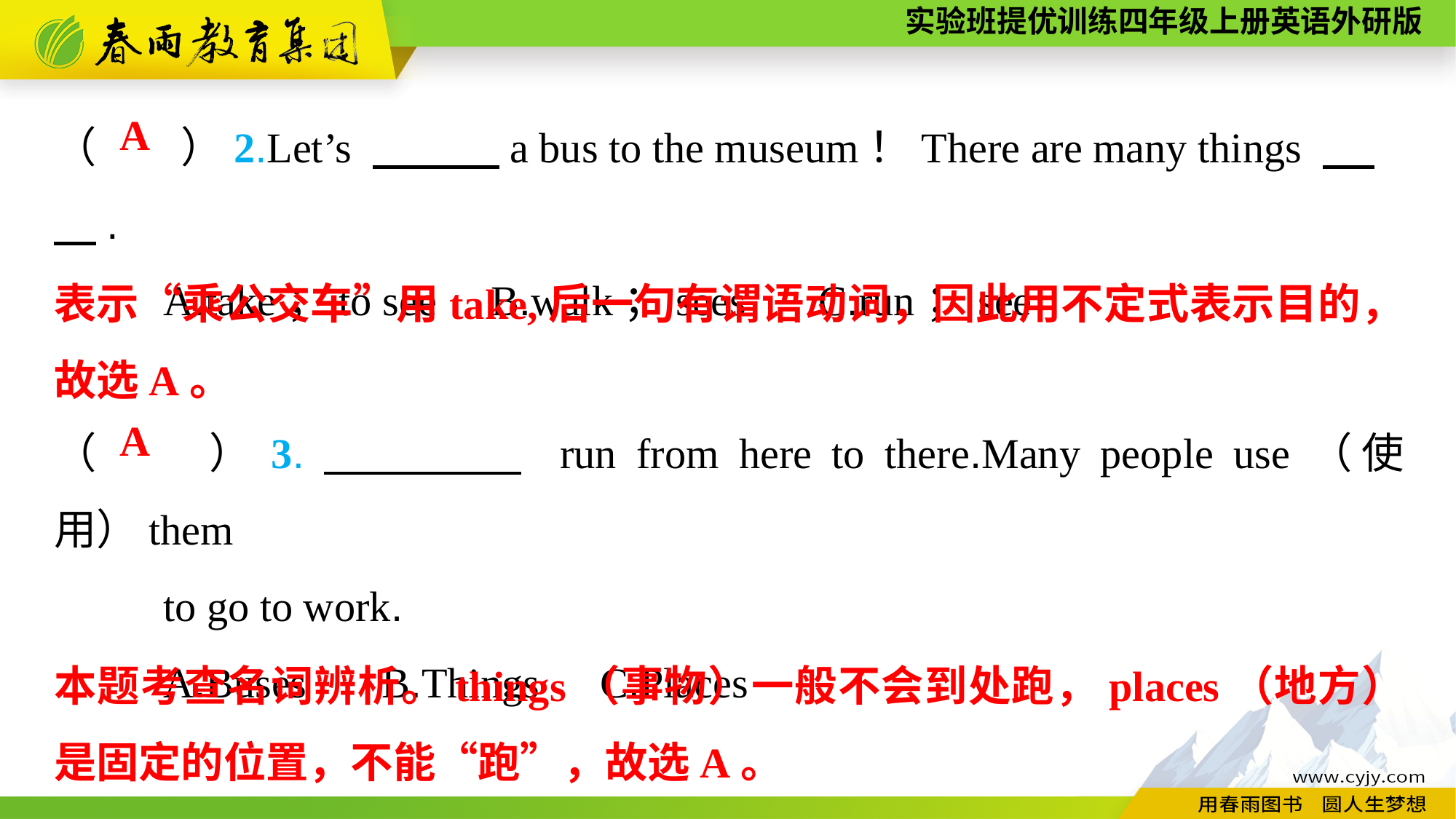

（　　）2.Let’s 　　　a bus to the museum！There are many things 　  　.
	A.take；to see	B.walk；sees	C.run；see

A
表示“乘公交车”用take,后一句有谓语动词，因此用不定式表示目的，故选A。
（　　）3.　　　　 run from here to there.Many people use（使用）them
	to go to work.
	A.Buses	B.Things	C.Places
A
本题考查名词辨析。things（事物）一般不会到处跑，places（地方）是固定的位置，不能“跑”，故选A。